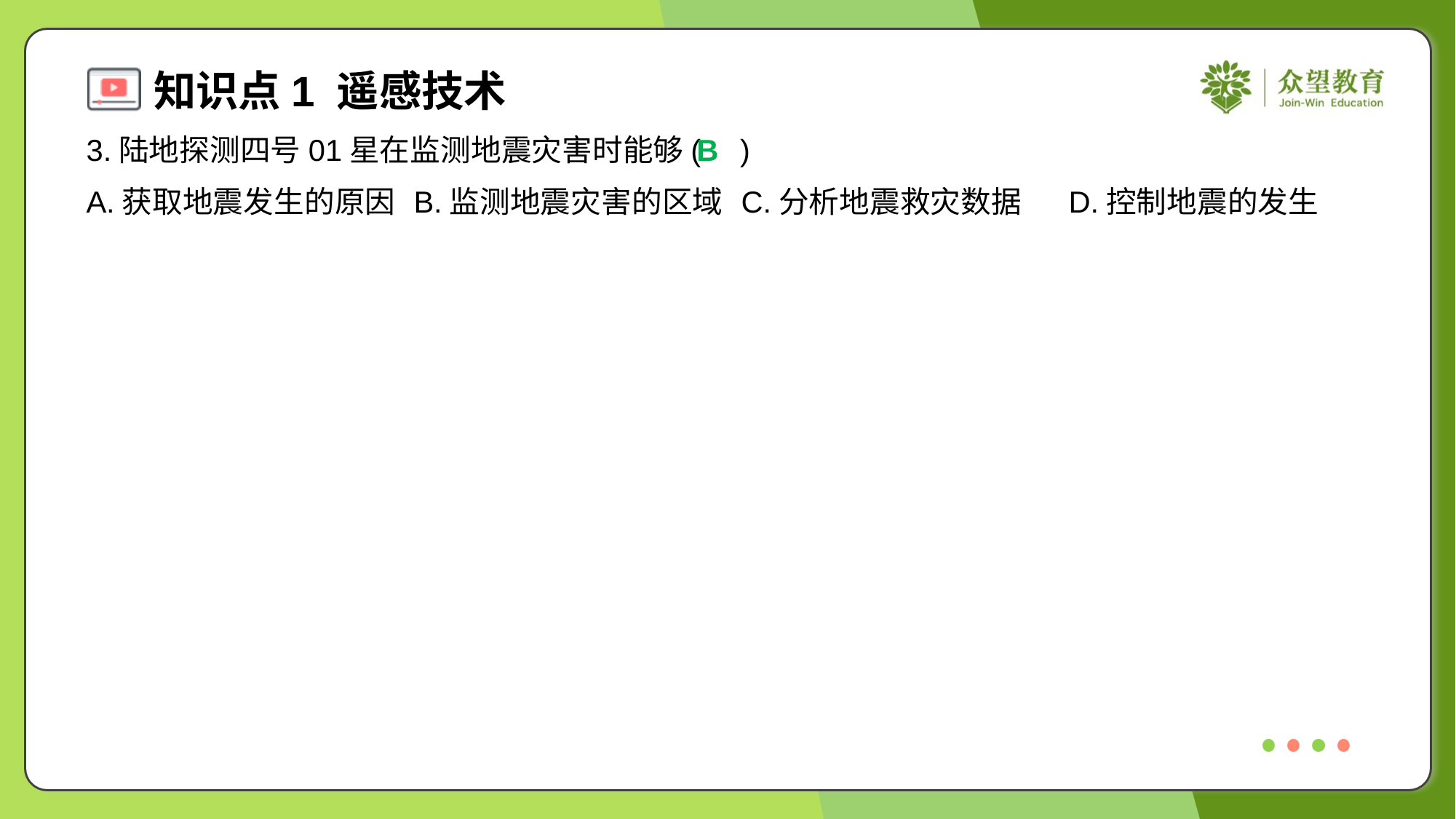

3.陆地探测四号01星在监测地震灾害时能够(     )
B
A.获取地震发生的原因	B.监测地震灾害的区域	C.分析地震救灾数据	D.控制地震的发生